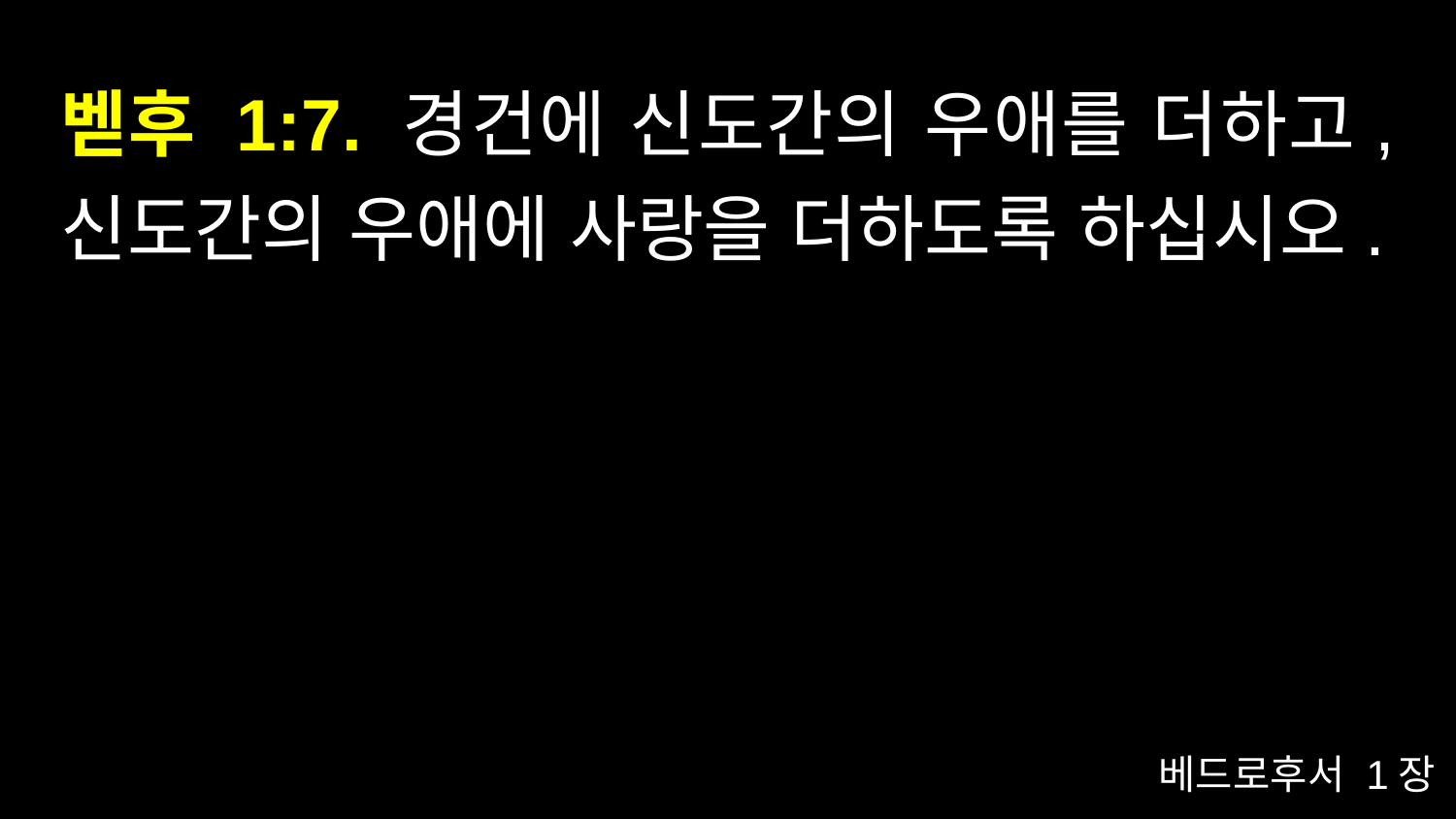

# 벧후 1:7. 경건에 신도간의 우애를 더하고, 신도간의 우애에 사랑을 더하도록 하십시오.
베드로후서 1장